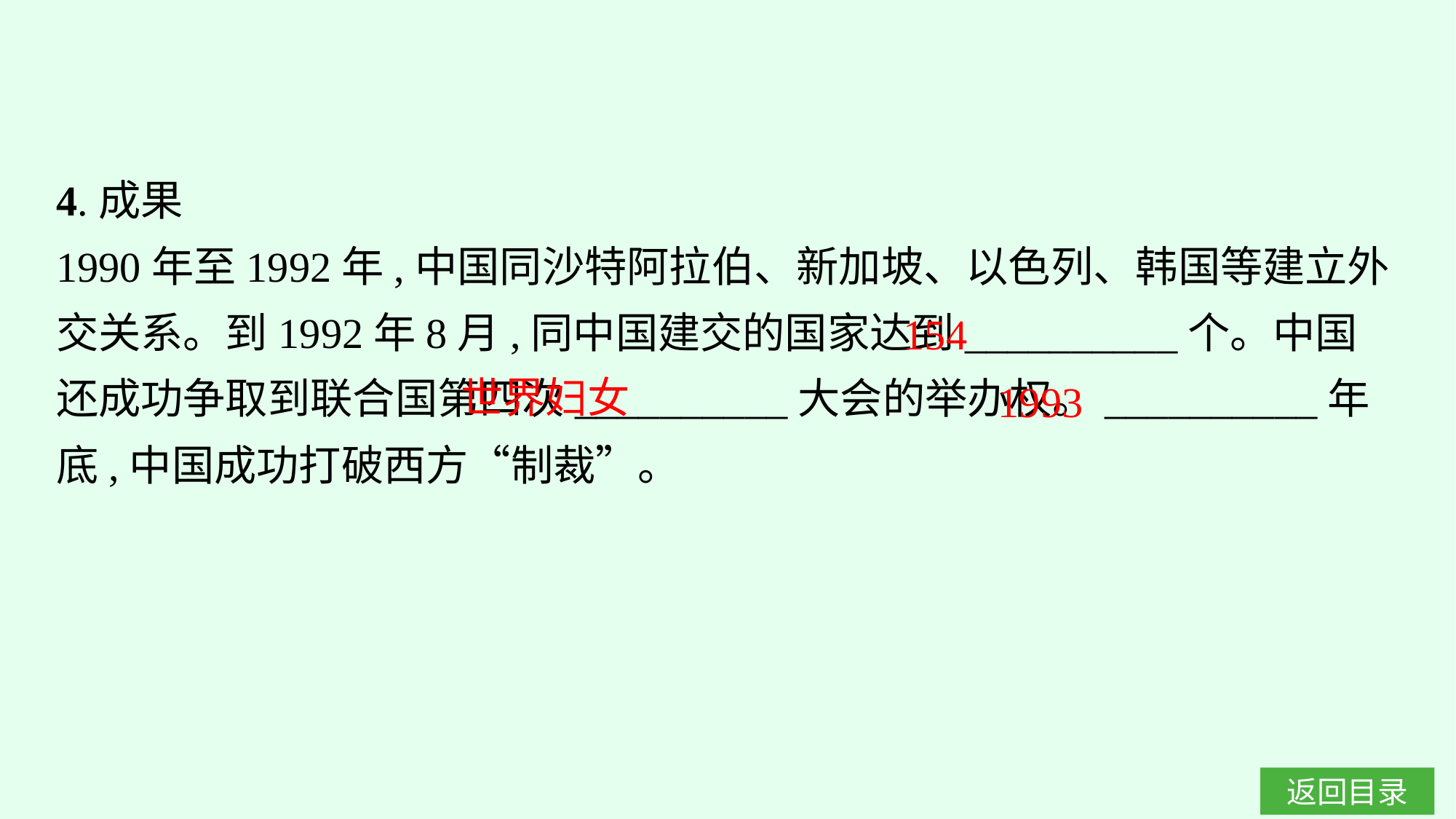

4.成果
1990年至1992年,中国同沙特阿拉伯、新加坡、以色列、韩国等建立外交关系。到1992年8月,同中国建交的国家达到__________个。中国还成功争取到联合国第四次__________大会的举办权。__________年底,中国成功打破西方“制裁”。
154
世界妇女
1993